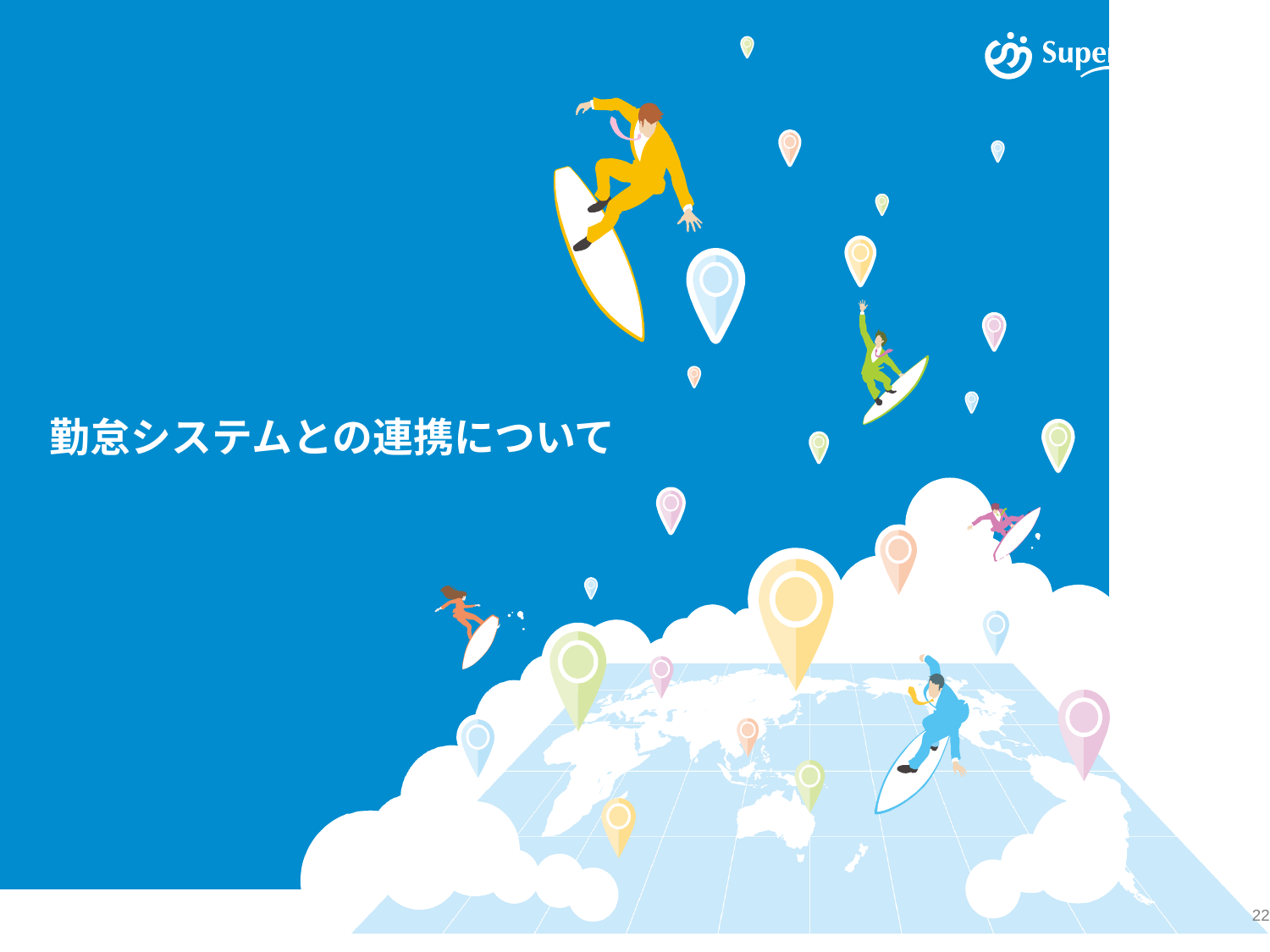

# 勤怠システムとの連携について
©  SuperStream Inc. All rights reserved.
22